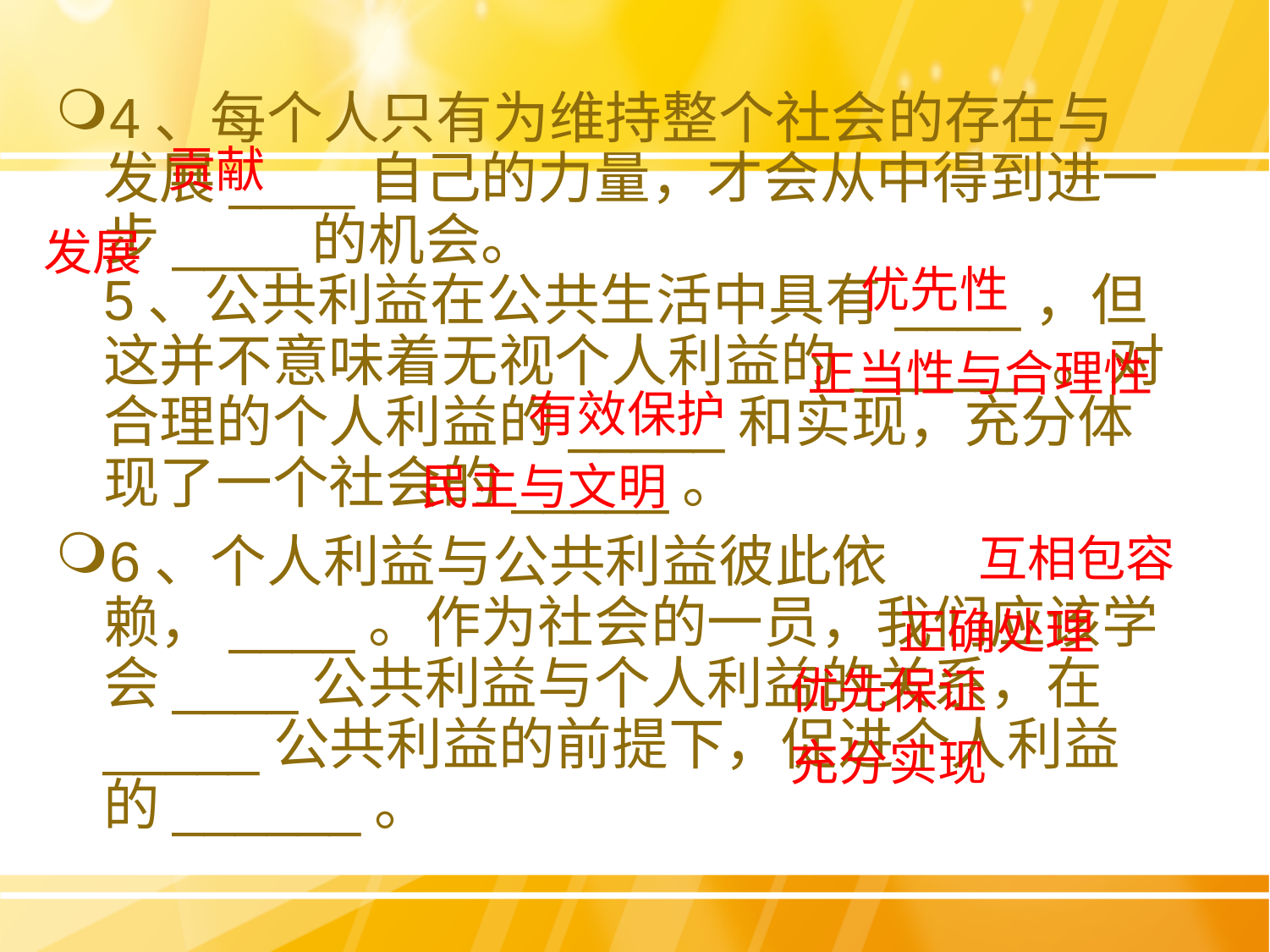

4、每个人只有为维持整个社会的存在与发展____自己的力量，才会从中得到进一步____的机会。
5、公共利益在公共生活中具有____，但这并不意味着无视个人利益的______。对合理的个人利益的_____和实现，充分体现了一个社会的_____。
6、个人利益与公共利益彼此依赖，____。作为社会的一员，我们应该学会____公共利益与个人利益的关系，在_____公共利益的前提下，促进个人利益的______。
贡献
发展
优先性
正当性与合理性
有效保护
民主与文明
互相包容
正确处理
优先保证
充分实现